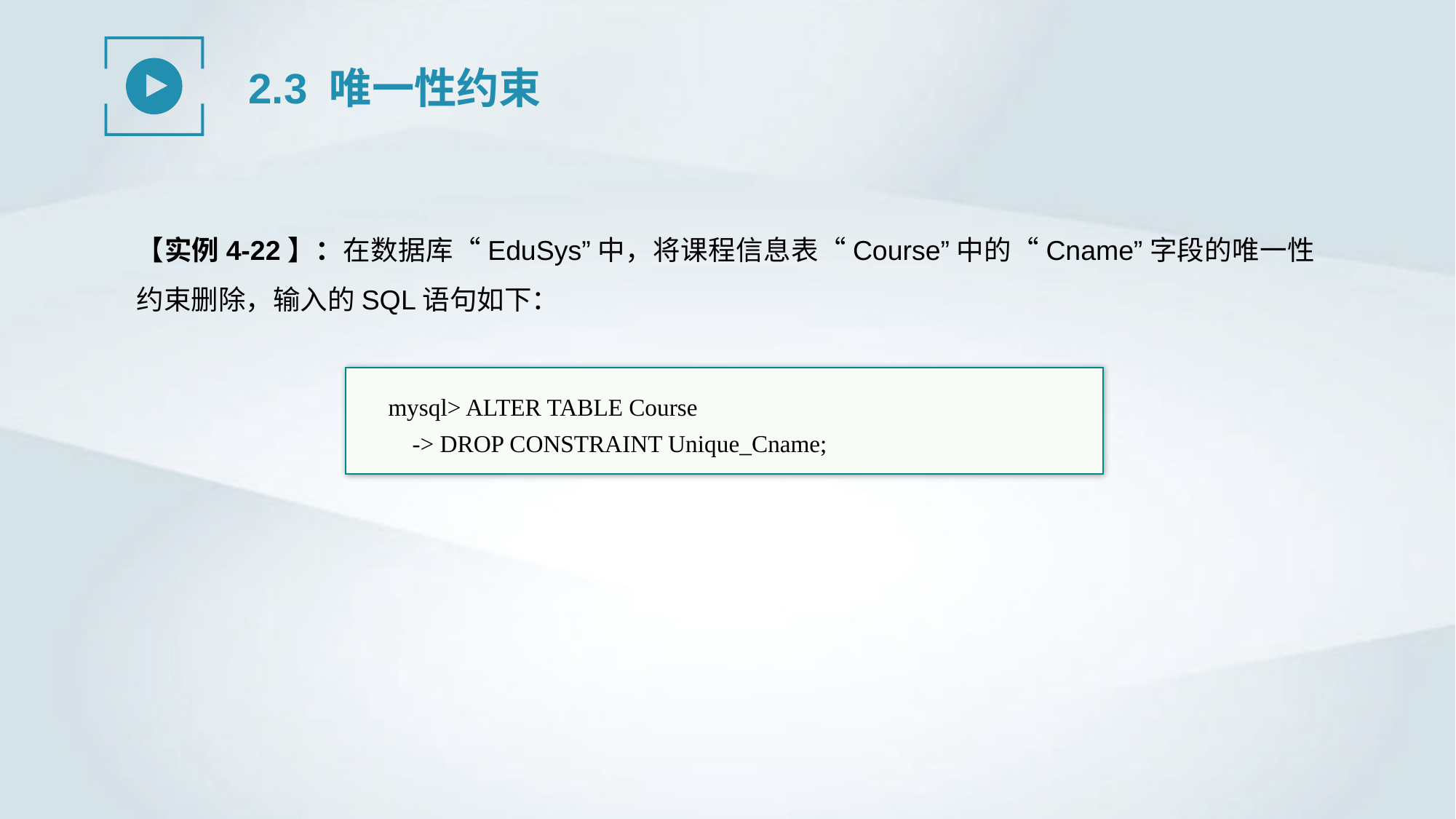

2.3 唯一性约束
【实例4-22】：在数据库“EduSys”中，将课程信息表“Course”中的“Cname”字段的唯一性约束删除，输入的SQL语句如下：
mysql> ALTER TABLE Course
    -> DROP CONSTRAINT Unique_Cname;